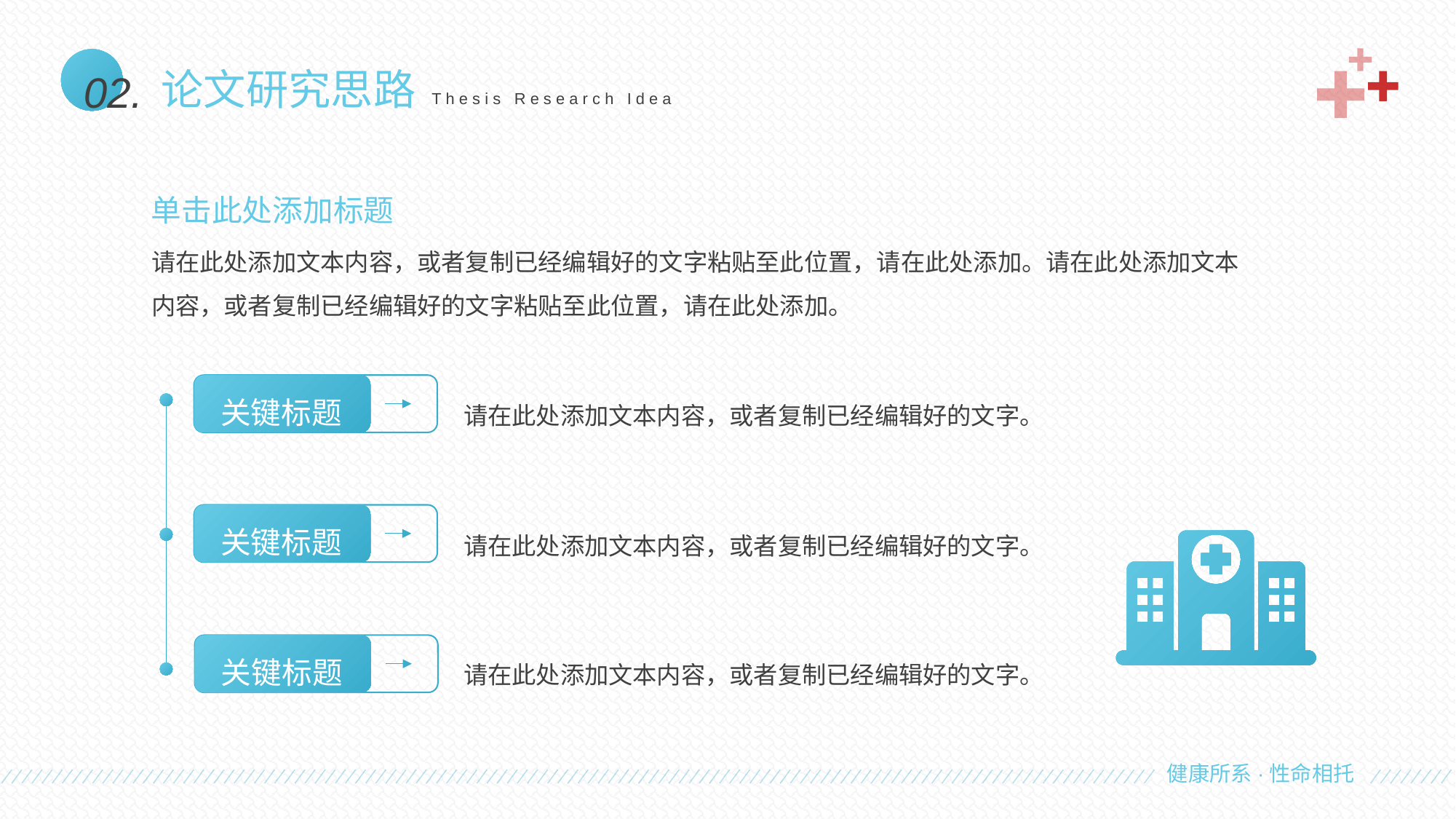

02.
论文研究思路
Thesis Research Idea
单击此处添加标题
请在此处添加文本内容，或者复制已经编辑好的文字粘贴至此位置，请在此处添加。请在此处添加文本内容，或者复制已经编辑好的文字粘贴至此位置，请在此处添加。

关键标题
请在此处添加文本内容，或者复制已经编辑好的文字。

关键标题
请在此处添加文本内容，或者复制已经编辑好的文字。

关键标题
请在此处添加文本内容，或者复制已经编辑好的文字。